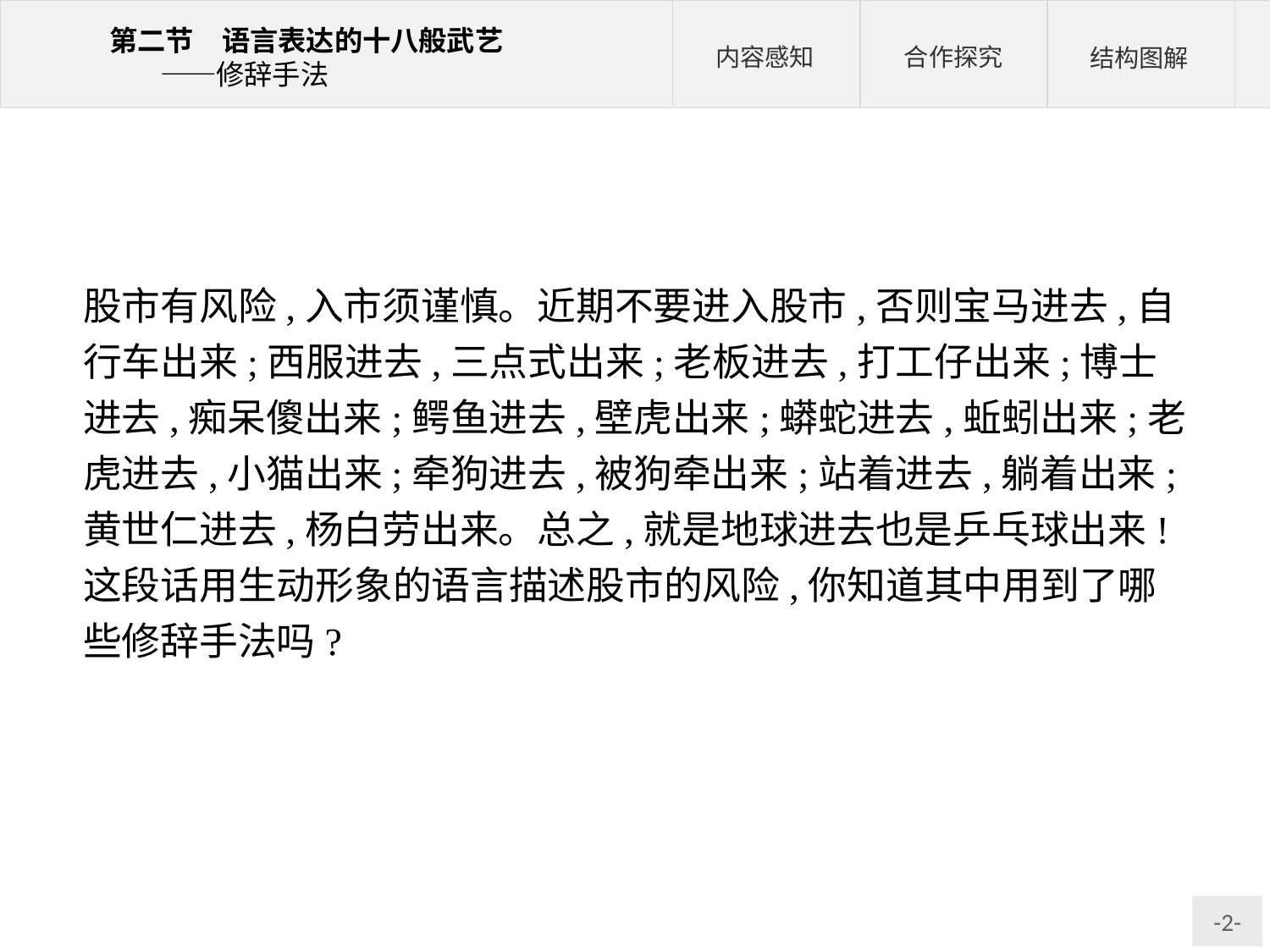

股市有风险,入市须谨慎。近期不要进入股市,否则宝马进去,自行车出来;西服进去,三点式出来;老板进去,打工仔出来;博士进去,痴呆傻出来;鳄鱼进去,壁虎出来;蟒蛇进去,蚯蚓出来;老虎进去,小猫出来;牵狗进去,被狗牵出来;站着进去,躺着出来;黄世仁进去,杨白劳出来。总之,就是地球进去也是乒乓球出来!
这段话用生动形象的语言描述股市的风险,你知道其中用到了哪些修辞手法吗?